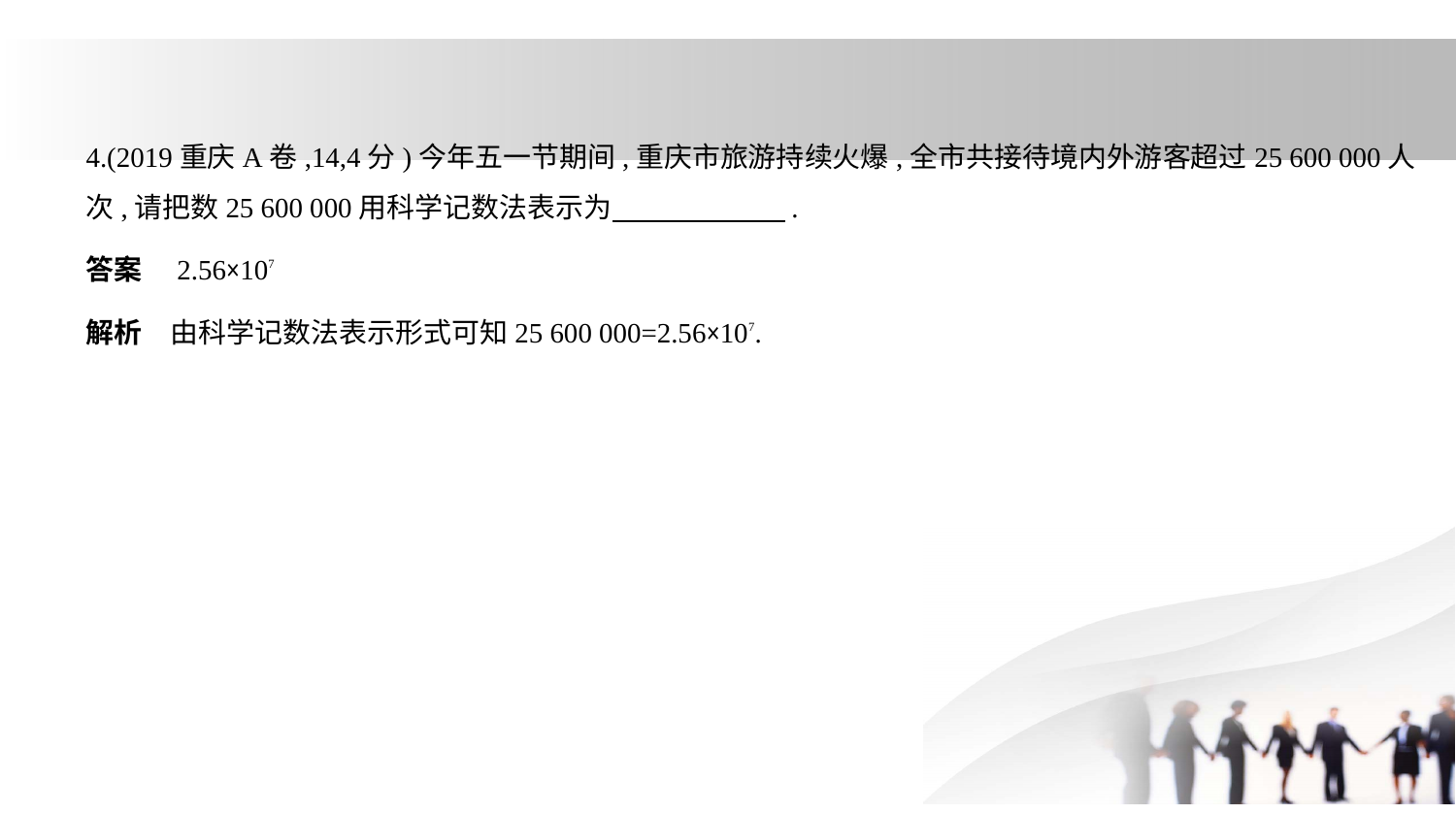

4.(2019重庆A卷,14,4分)今年五一节期间,重庆市旅游持续火爆,全市共接待境内外游客超过25 600 000人
次,请把数25 600 000用科学记数法表示为　　　　 　    .
答案　2.56×107
解析　由科学记数法表示形式可知25 600 000=2.56×107.